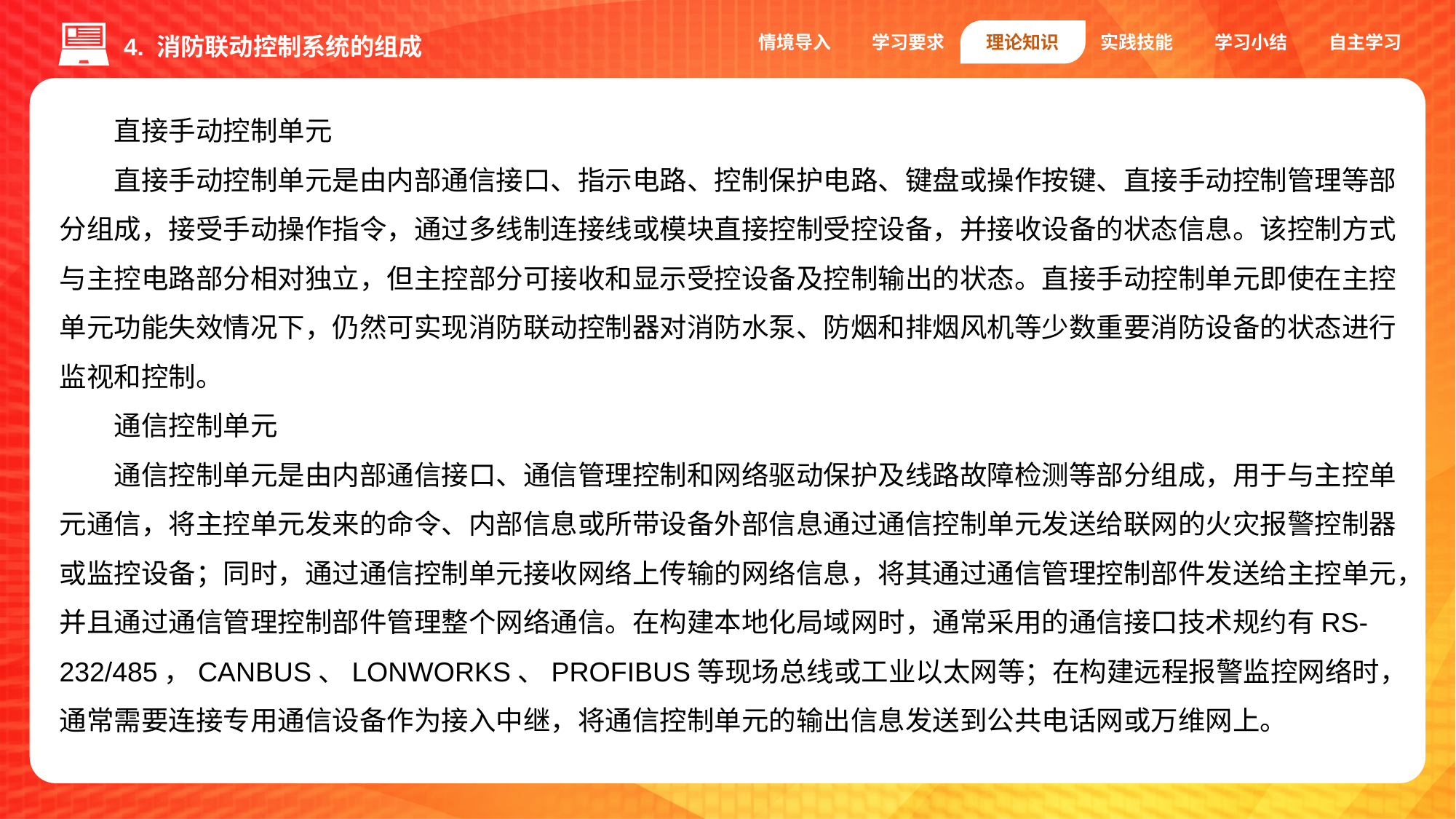

情境导入
学习要求
理论知识
实践技能
学习小结
自主学习

4. 消防联动控制系统的组成
直接手动控制单元
直接手动控制单元是由内部通信接口、指示电路、控制保护电路、键盘或操作按键、直接手动控制管理等部分组成，接受手动操作指令，通过多线制连接线或模块直接控制受控设备，并接收设备的状态信息。该控制方式与主控电路部分相对独立，但主控部分可接收和显示受控设备及控制输出的状态。直接手动控制单元即使在主控单元功能失效情况下，仍然可实现消防联动控制器对消防水泵、防烟和排烟风机等少数重要消防设备的状态进行监视和控制。
通信控制单元
通信控制单元是由内部通信接口、通信管理控制和网络驱动保护及线路故障检测等部分组成，用于与主控单元通信，将主控单元发来的命令、内部信息或所带设备外部信息通过通信控制单元发送给联网的火灾报警控制器或监控设备；同时，通过通信控制单元接收网络上传输的网络信息，将其通过通信管理控制部件发送给主控单元，并且通过通信管理控制部件管理整个网络通信。在构建本地化局域网时，通常采用的通信接口技术规约有RS-232/485，CANBUS、LONWORKS、PROFIBUS等现场总线或工业以太网等；在构建远程报警监控网络时，通常需要连接专用通信设备作为接入中继，将通信控制单元的输出信息发送到公共电话网或万维网上。